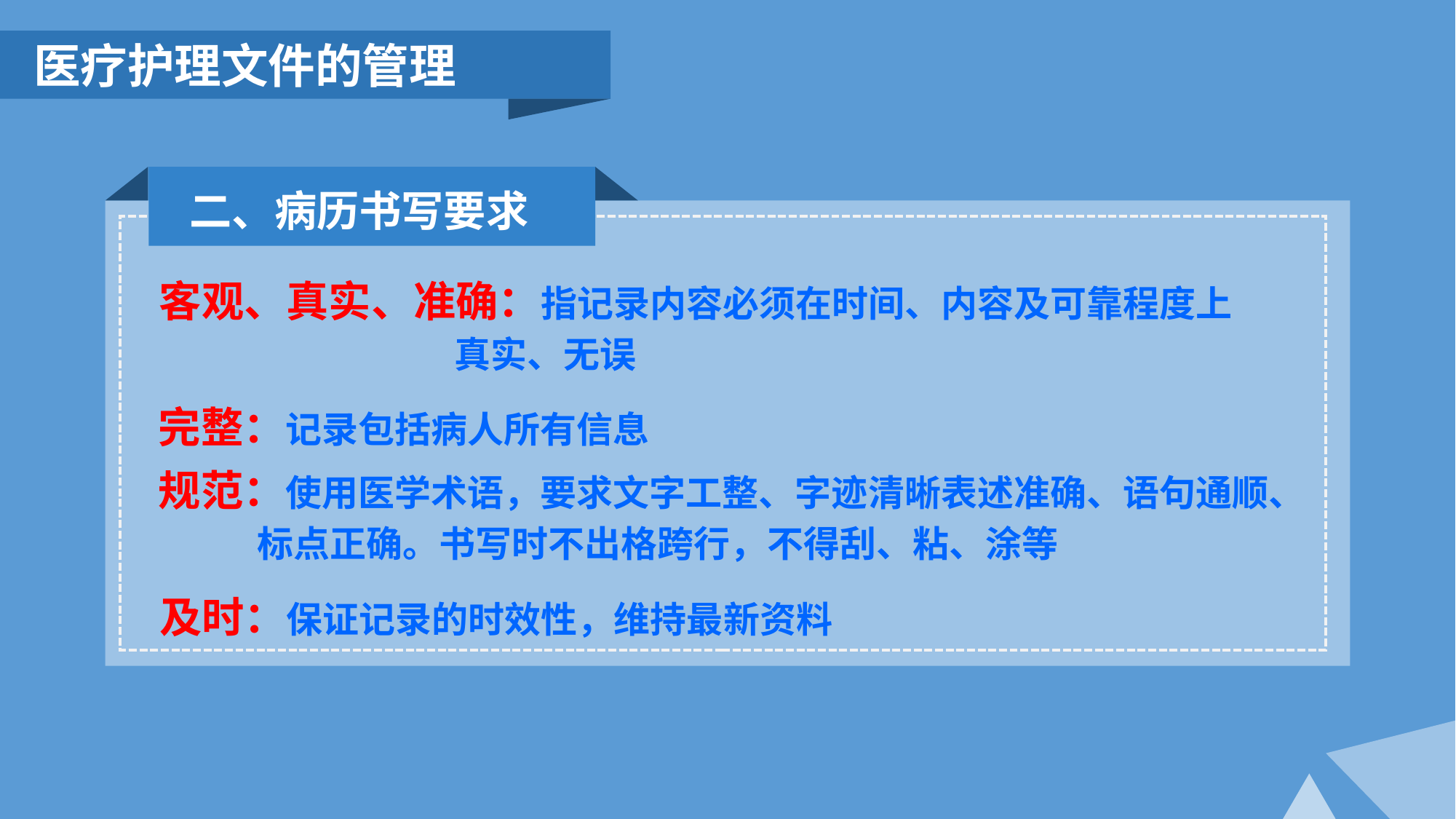

医疗护理文件的管理

二、病历书写要求

客观、真实、准确：指记录内容必须在时间、内容及可靠程度上
                                   真实、无误
完整：记录包括病人所有信息
规范：使用医学术语，要求文字工整、字迹清晰表述准确、语句通顺、
           标点正确。书写时不出格跨行，不得刮、粘、涂等
及时：保证记录的时效性，维持最新资料